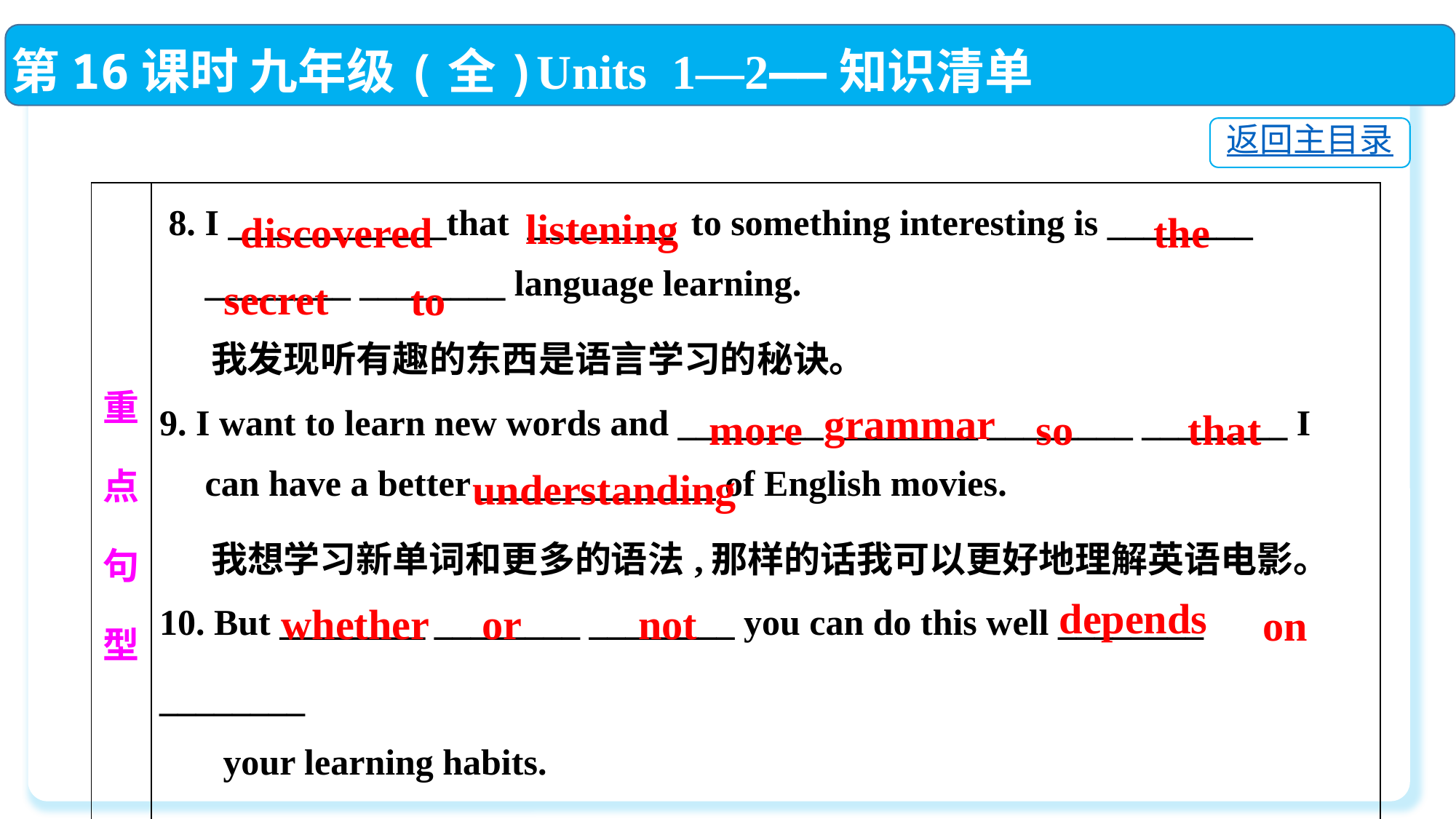

第16课时 九年级(全)Units  1—2——知识清单

返回主目录
| 重点 句型 | 8. I \_\_\_\_\_\_\_\_\_\_\_\_that \_\_\_\_\_\_\_\_ to something interesting is \_\_\_\_\_\_\_\_ \_\_\_\_\_\_\_\_ \_\_\_\_\_\_\_\_ language learning. 我发现听有趣的东西是语言学习的秘诀。 9. I want to learn new words and \_\_\_\_\_\_\_\_ \_\_\_\_\_\_\_\_ \_\_\_\_\_\_\_\_ \_\_\_\_\_\_\_\_ I can have a better \_\_\_\_\_\_\_\_\_\_\_\_\_ of English movies. 我想学习新单词和更多的语法,那样的话我可以更好地理解英语电影。 10. But \_\_\_\_\_\_\_\_ \_\_\_\_\_\_\_\_ \_\_\_\_\_\_\_\_ you can do this well \_\_\_\_\_\_\_\_ \_\_\_\_\_\_\_\_　　 your learning habits. 但是你能否做好取决于你的学习习惯。 |
| --- | --- |
listening
discovered
the
secret
to
grammar
more
so
that
understanding
depends
whether
or
not
on